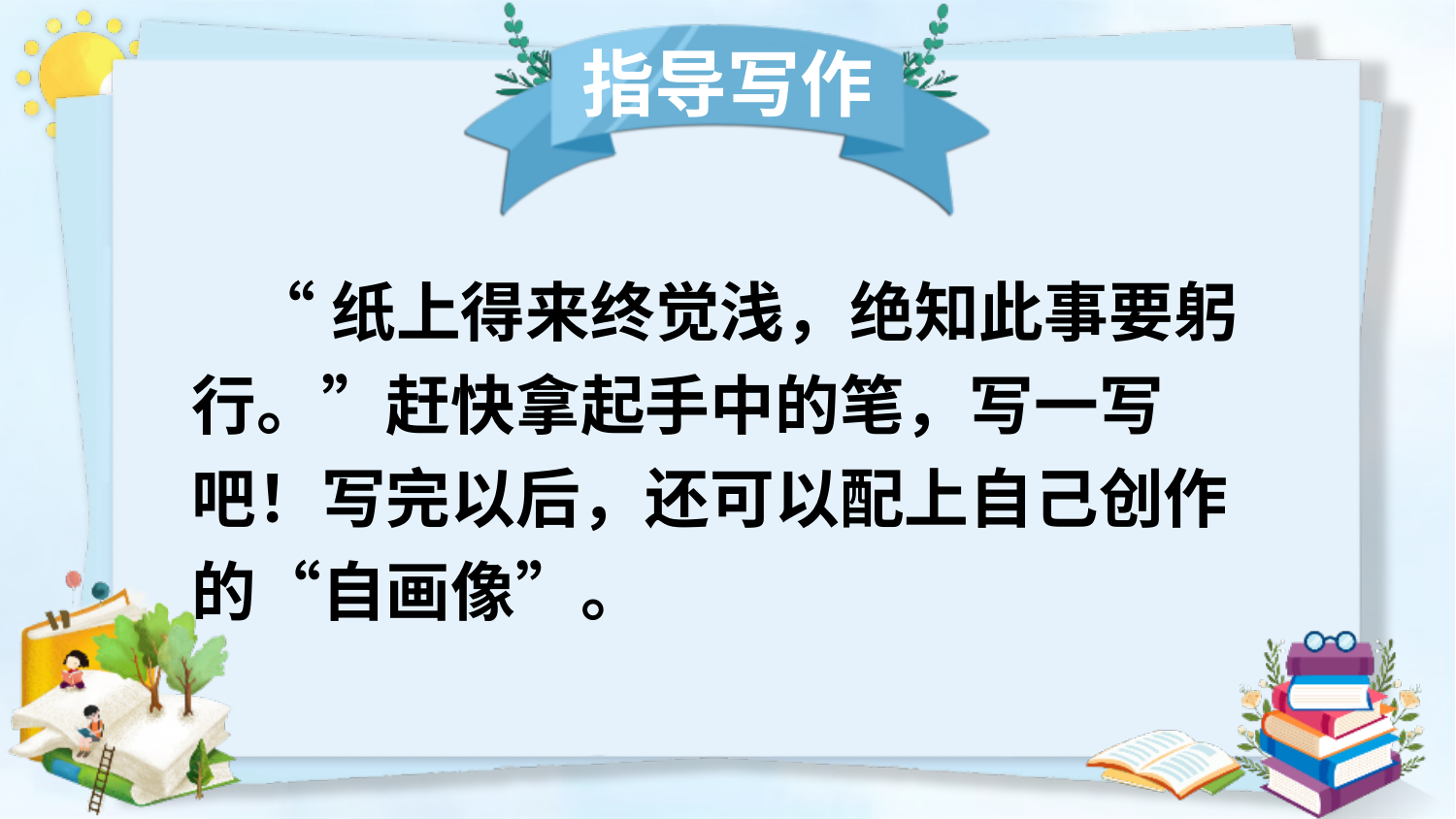

指导写作
    “纸上得来终觉浅，绝知此事要躬行。”赶快拿起手中的笔，写一写吧！写完以后，还可以配上自己创作的“自画像”。